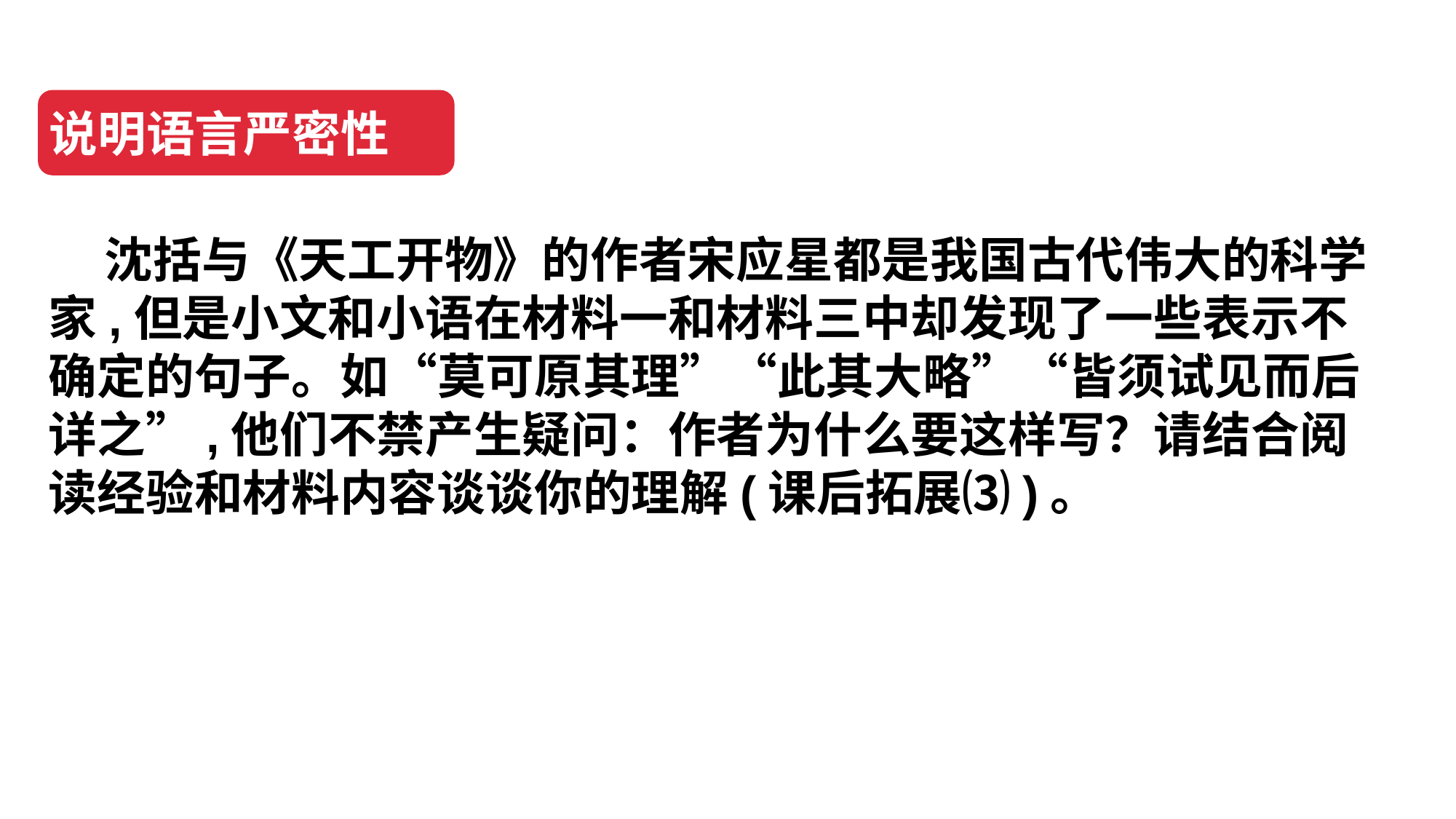

说明语言严密性
    沈括与《天工开物》的作者宋应星都是我国古代伟大的科学家,但是小文和小语在材料一和材料三中却发现了一些表示不确定的句子。如“莫可原其理”“此其大略”“皆须试见而后详之”,他们不禁产生疑问：作者为什么要这样写？请结合阅读经验和材料内容谈谈你的理解(课后拓展⑶)。